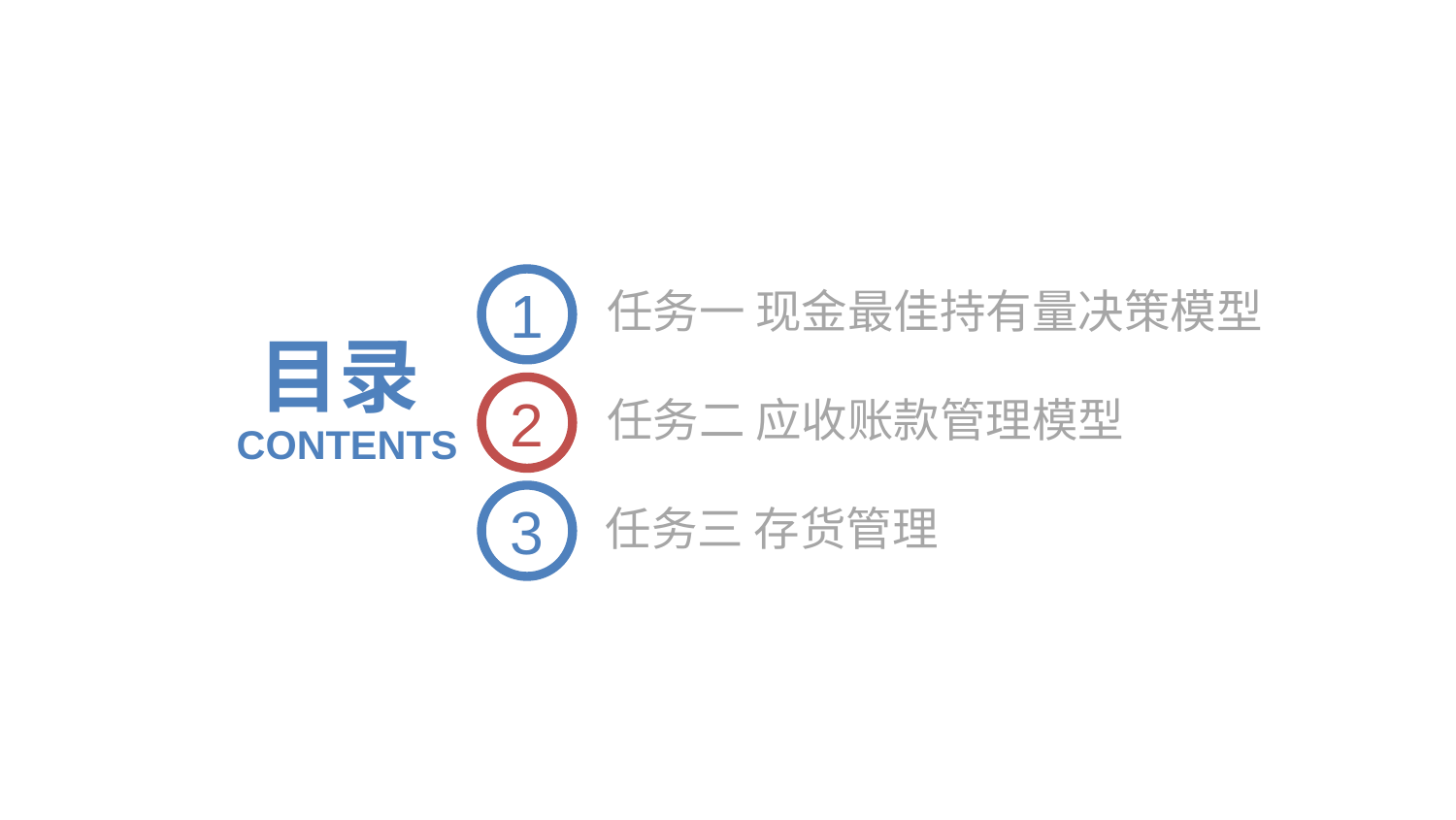

1
任务一 现金最佳持有量决策模型
目录
2
任务二 应收账款管理模型
CONTENTS
3
任务三 存货管理